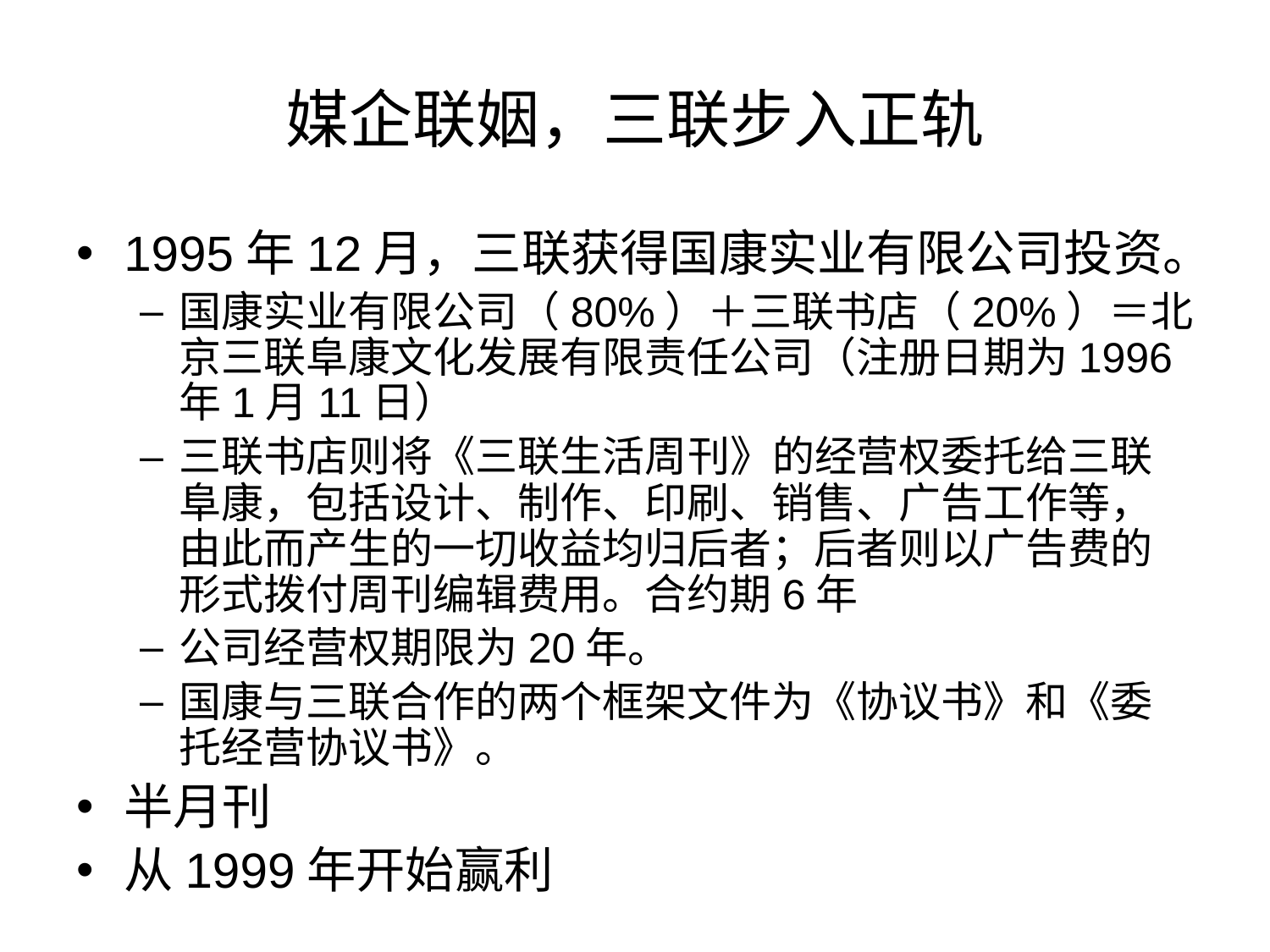

# 媒企联姻，三联步入正轨
1995年12月，三联获得国康实业有限公司投资。
国康实业有限公司（80%）＋三联书店（20%）＝北京三联阜康文化发展有限责任公司（注册日期为1996年1月11日）
三联书店则将《三联生活周刊》的经营权委托给三联阜康，包括设计、制作、印刷、销售、广告工作等，由此而产生的一切收益均归后者；后者则以广告费的形式拨付周刊编辑费用。合约期6年
公司经营权期限为20年。
国康与三联合作的两个框架文件为《协议书》和《委托经营协议书》。
半月刊
从1999年开始赢利